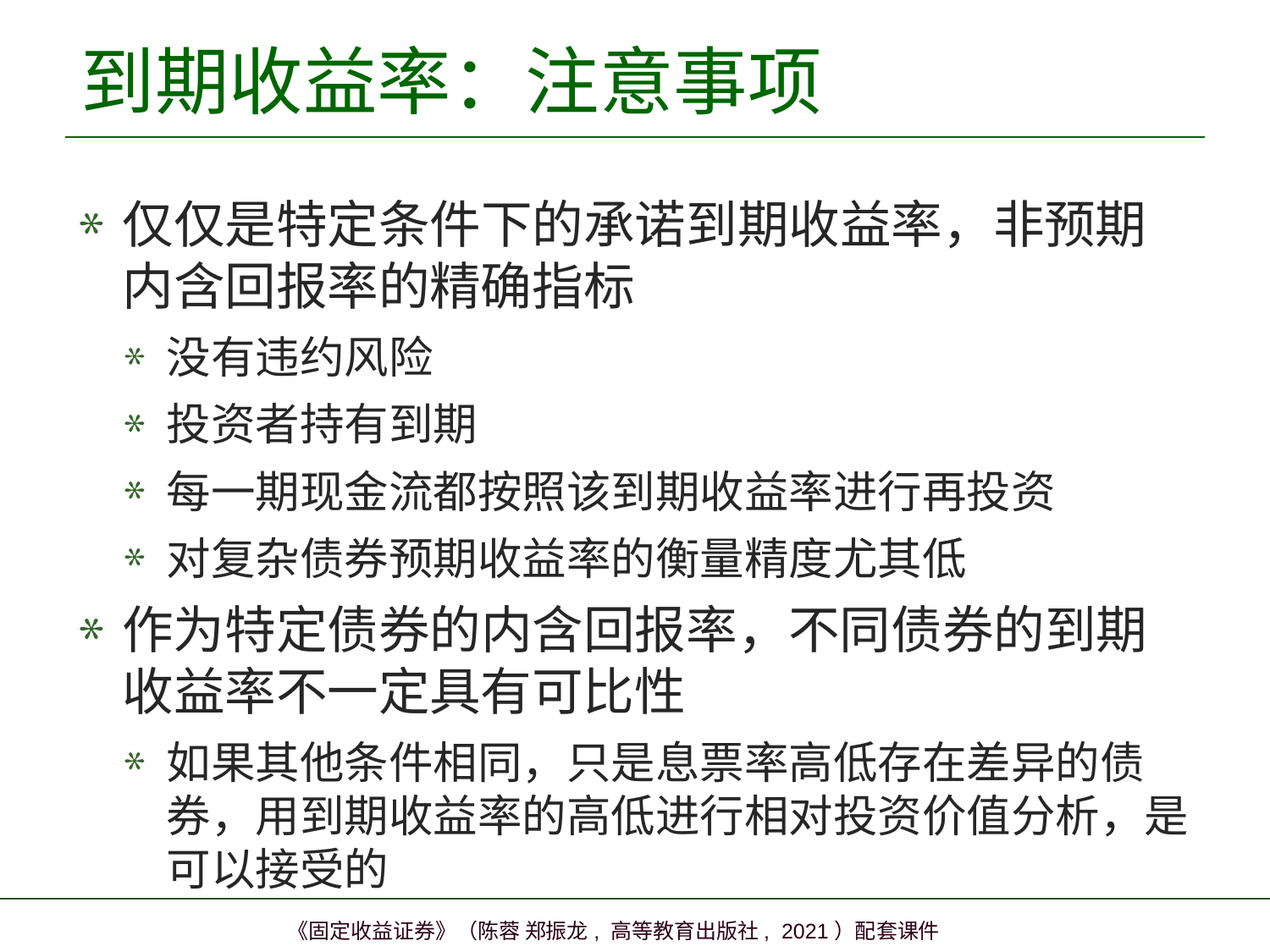

# 到期收益率：注意事项

仅仅是特定条件下的承诺到期收益率，非预期内含回报率的精确指标
没有违约风险
投资者持有到期
每一期现金流都按照该到期收益率进行再投资
对复杂债券预期收益率的衡量精度尤其低
作为特定债券的内含回报率，不同债券的到期收益率不一定具有可比性
如果其他条件相同，只是息票率高低存在差异的债券，用到期收益率的高低进行相对投资价值分析，是可以接受的